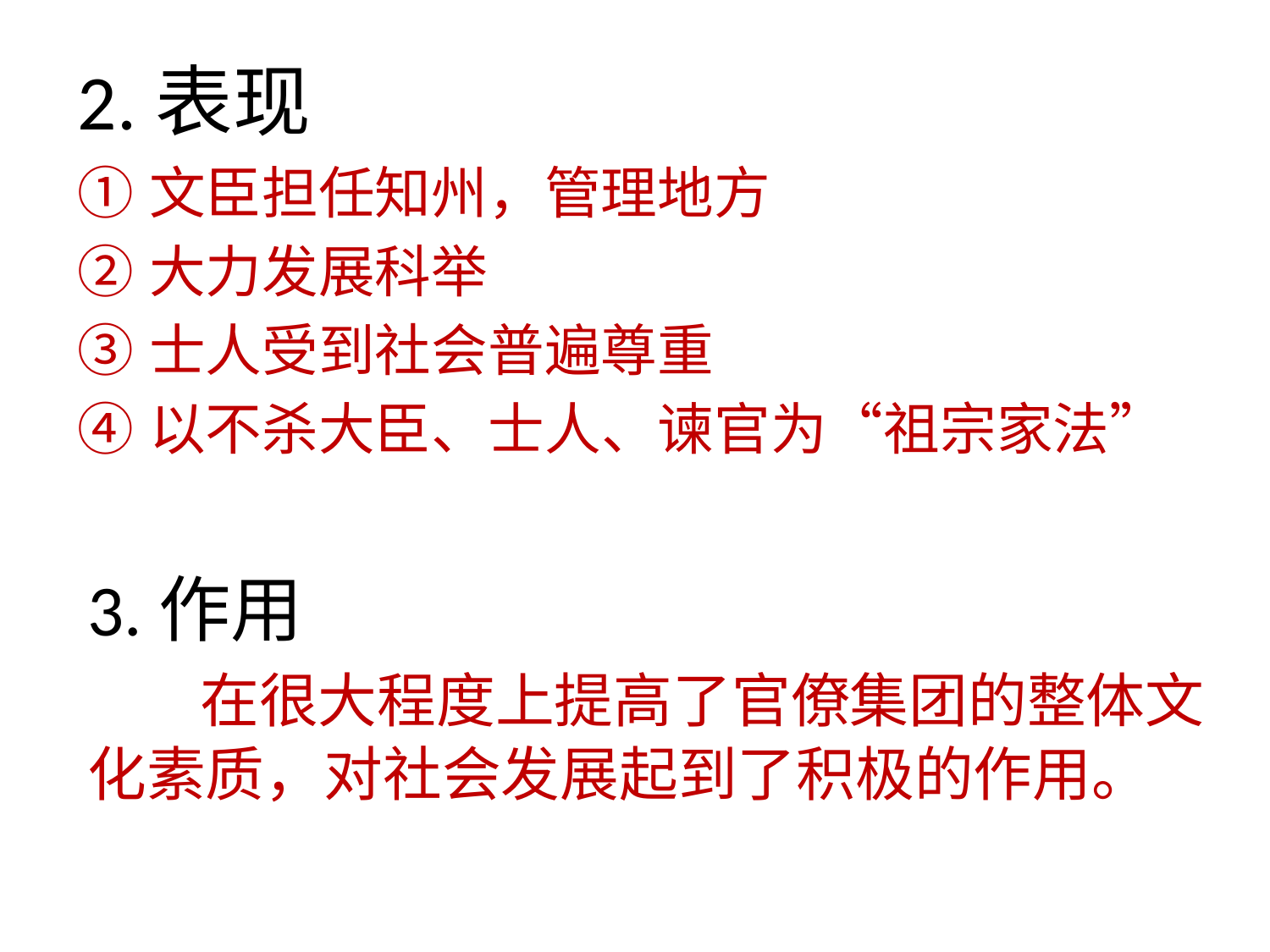

2.表现
文臣担任知州，管理地方
大力发展科举
士人受到社会普遍尊重
以不杀大臣、士人、谏官为“祖宗家法”
# 3.作用 在很大程度上提高了官僚集团的整体文化素质，对社会发展起到了积极的作用。